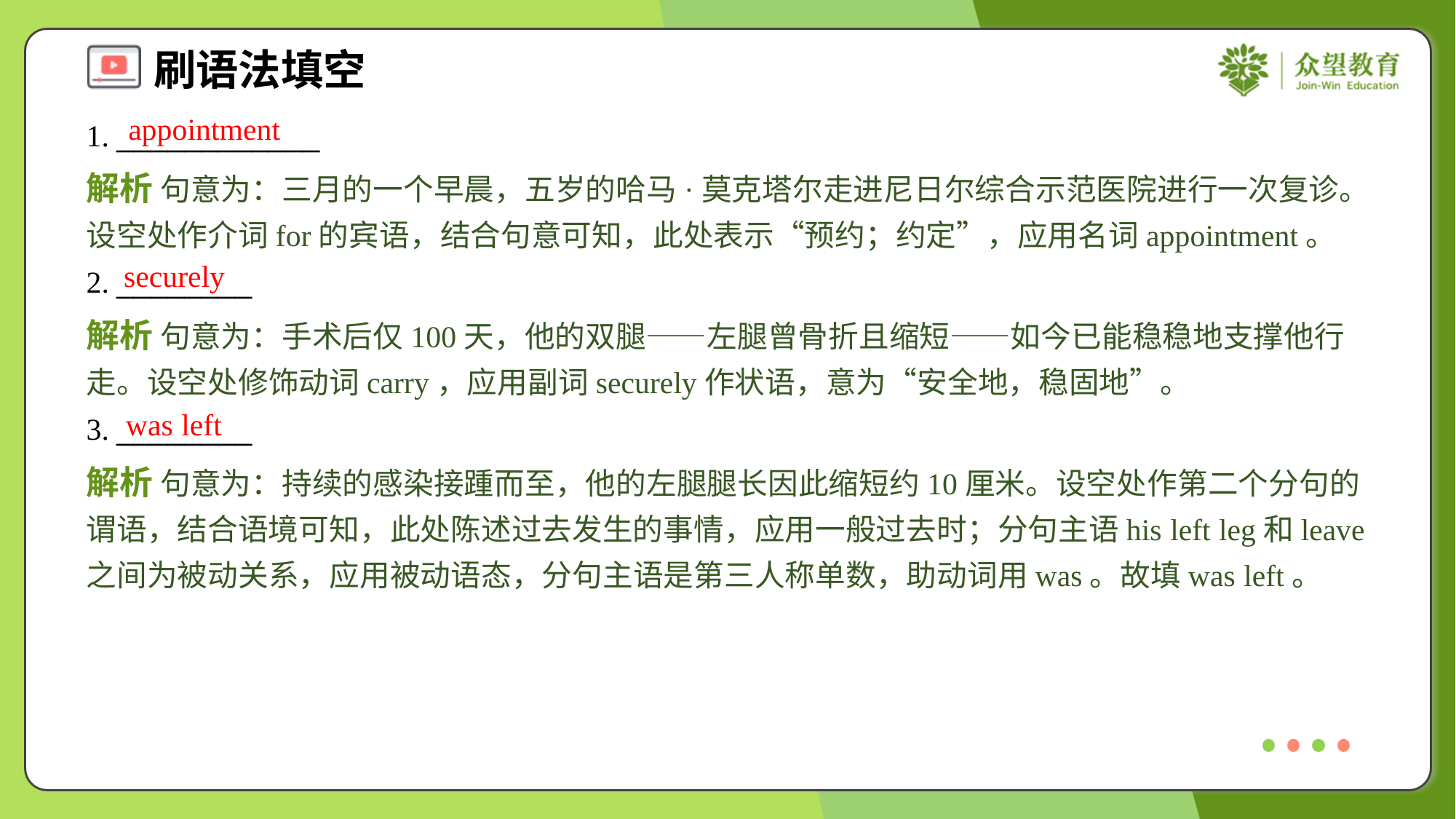

appointment
1. ____________
解析 句意为：三月的一个早晨，五岁的哈马·莫克塔尔走进尼日尔综合示范医院进行一次复诊。设空处作介词for的宾语，结合句意可知，此处表示“预约；约定”，应用名词appointment。
securely
2. ________
解析 句意为：手术后仅100天，他的双腿——左腿曾骨折且缩短——如今已能稳稳地支撑他行走。设空处修饰动词carry，应用副词securely作状语，意为“安全地，稳固地”。
was left
3. ________
解析 句意为：持续的感染接踵而至，他的左腿腿长因此缩短约10厘米。设空处作第二个分句的谓语，结合语境可知，此处陈述过去发生的事情，应用一般过去时；分句主语his left leg和leave之间为被动关系，应用被动语态，分句主语是第三人称单数，助动词用was。故填was left。